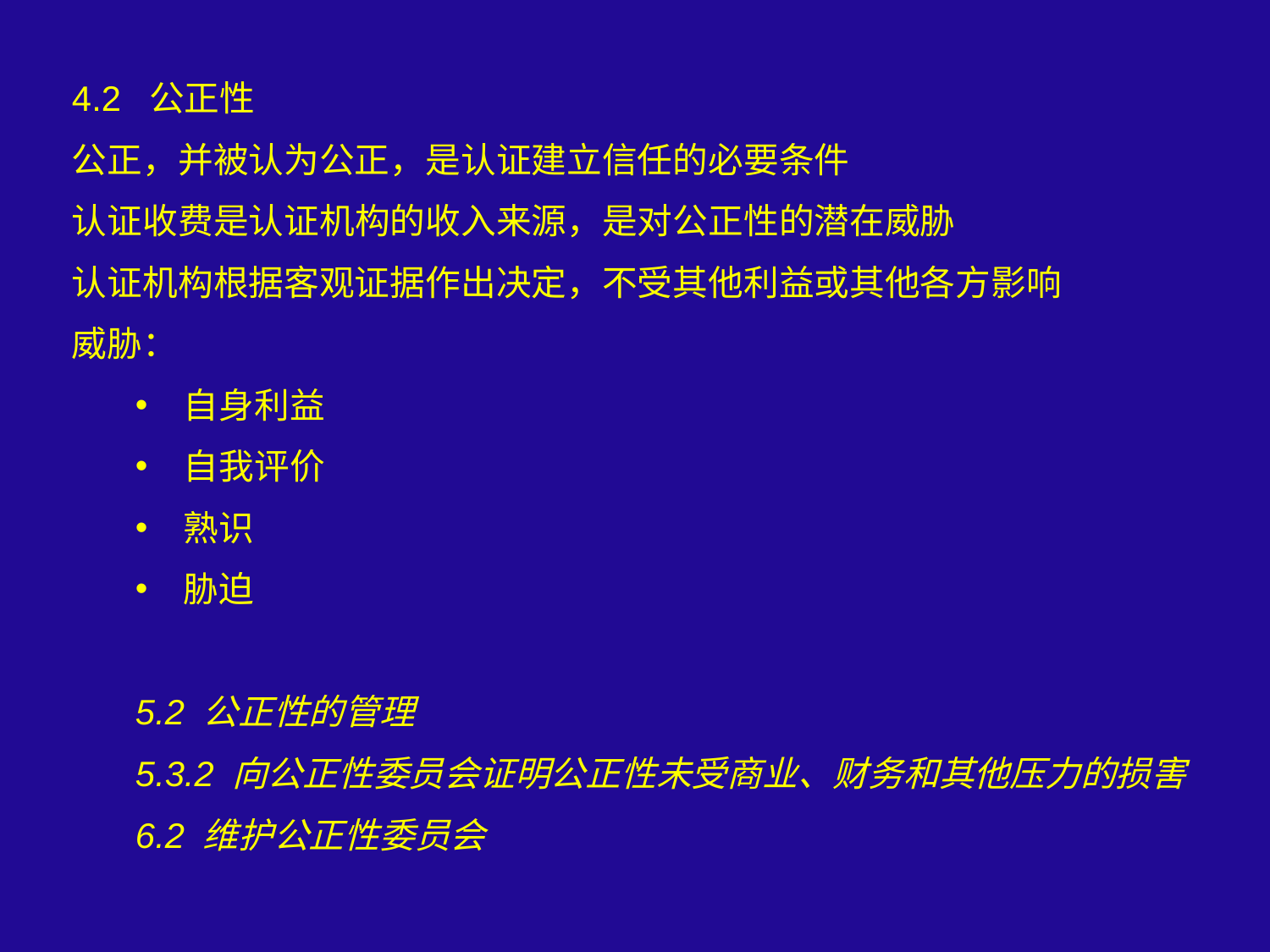

4.2  公正性
公正，并被认为公正，是认证建立信任的必要条件
认证收费是认证机构的收入来源，是对公正性的潜在威胁
认证机构根据客观证据作出决定，不受其他利益或其他各方影响
威胁：
自身利益
自我评价
熟识
胁迫

5.2 公正性的管理
5.3.2 向公正性委员会证明公正性未受商业、财务和其他压力的损害
6.2 维护公正性委员会